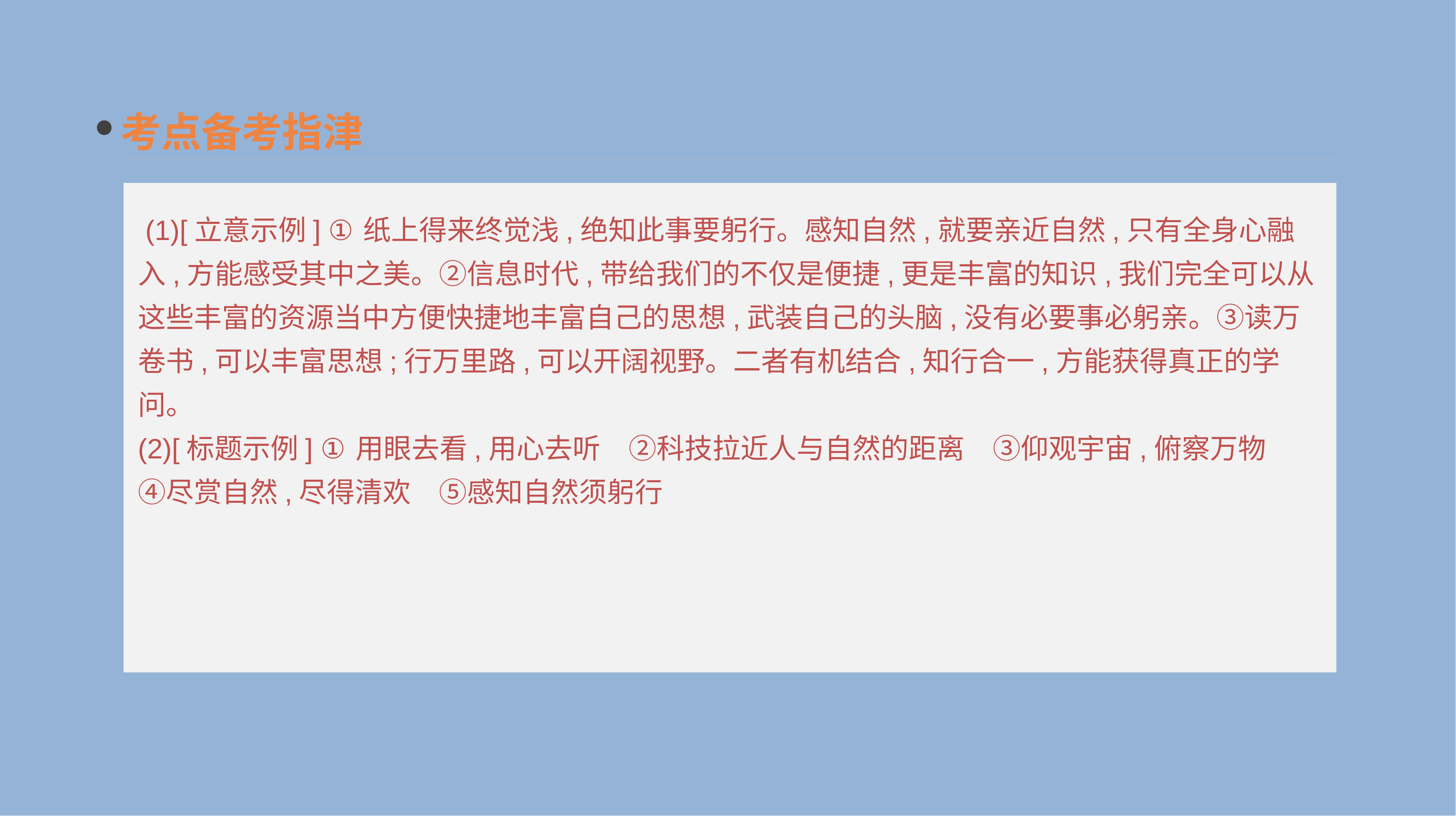

考点备考指津

 (1)[立意示例] ①纸上得来终觉浅,绝知此事要躬行。感知自然,就要亲近自然,只有全身心融入,方能感受其中之美。②信息时代,带给我们的不仅是便捷,更是丰富的知识,我们完全可以从这些丰富的资源当中方便快捷地丰富自己的思想,武装自己的头脑,没有必要事必躬亲。③读万卷书,可以丰富思想;行万里路,可以开阔视野。二者有机结合,知行合一,方能获得真正的学问。
(2)[标题示例] ①用眼去看,用心去听　②科技拉近人与自然的距离　③仰观宇宙,俯察万物　④尽赏自然,尽得清欢　⑤感知自然须躬行